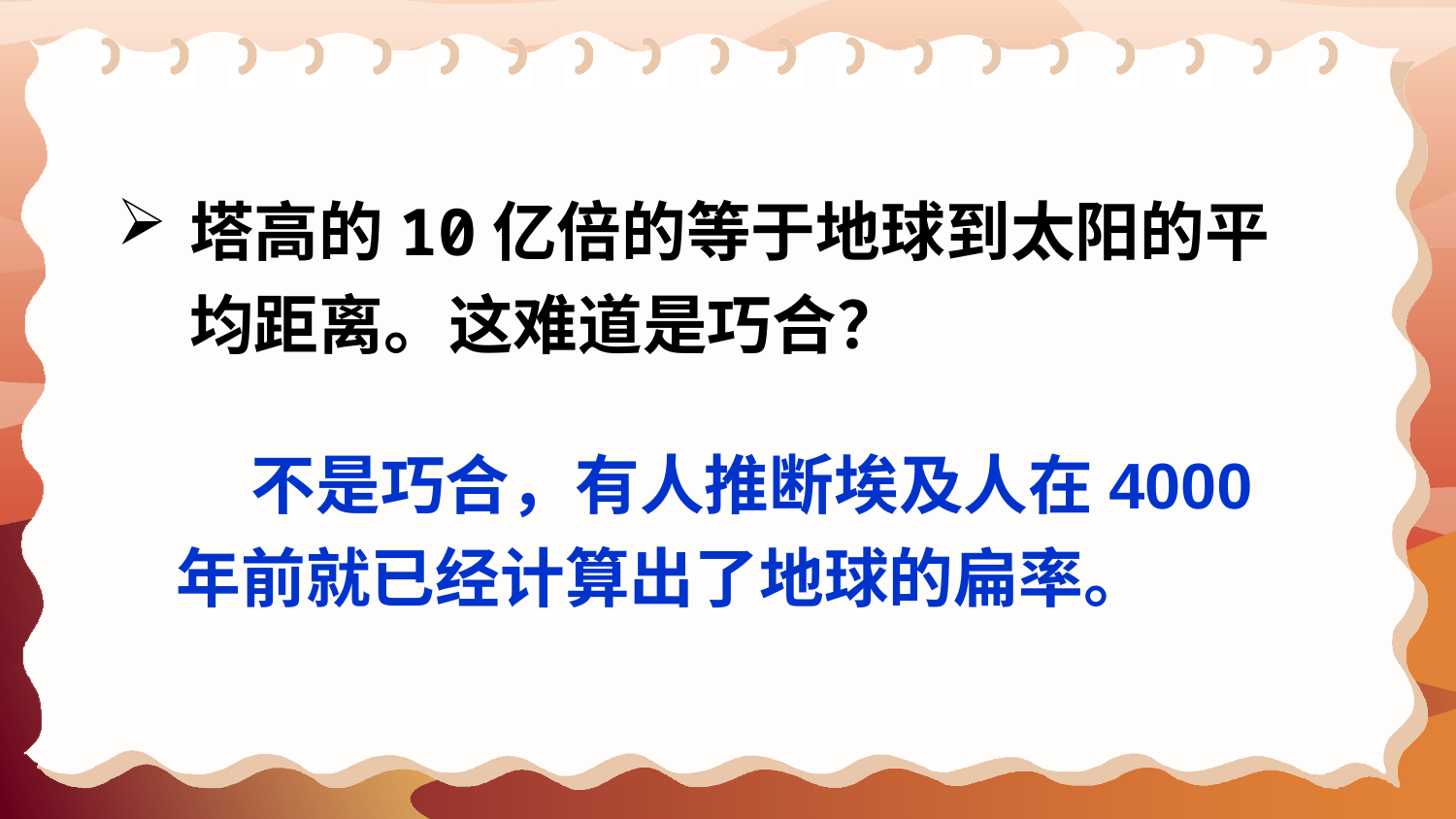

塔高的10亿倍的等于地球到太阳的平均距离。这难道是巧合？
    不是巧合，有人推断埃及人在4000年前就已经计算出了地球的扁率。